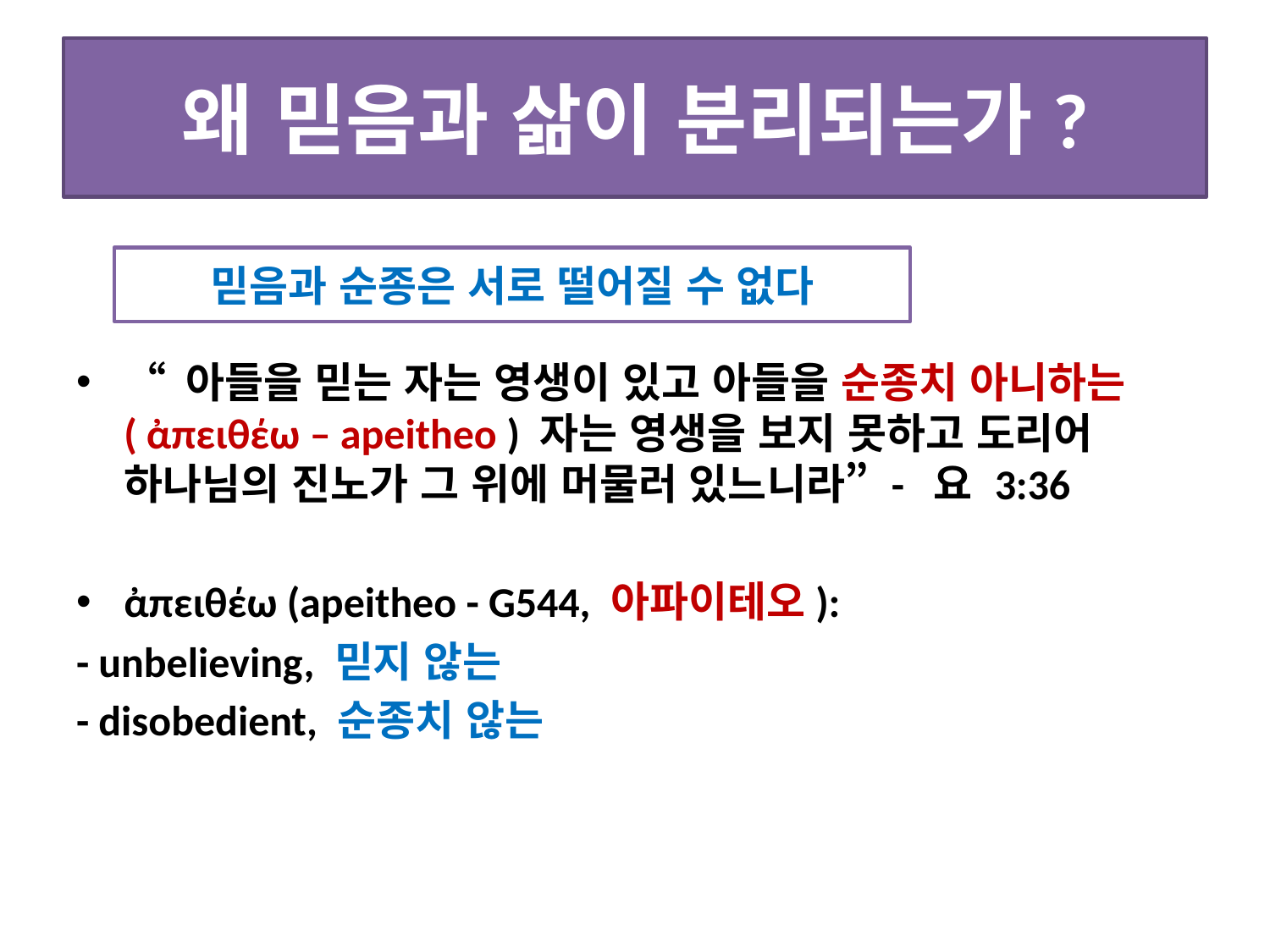

# 왜 믿음과 삶이 분리되는가?

“ 아들을 믿는 자는 영생이 있고 아들을 순종치 아니하는 ( ἀπειθέω – apeitheo ) 자는 영생을 보지 못하고 도리어 하나님의 진노가 그 위에 머물러 있느니라” -  요 3:36

ἀπειθέω (apeitheo - G544, 아파이테오):
- unbelieving, 믿지 않는
- disobedient, 순종치 않는

믿음과 순종은 서로 떨어질 수 없다